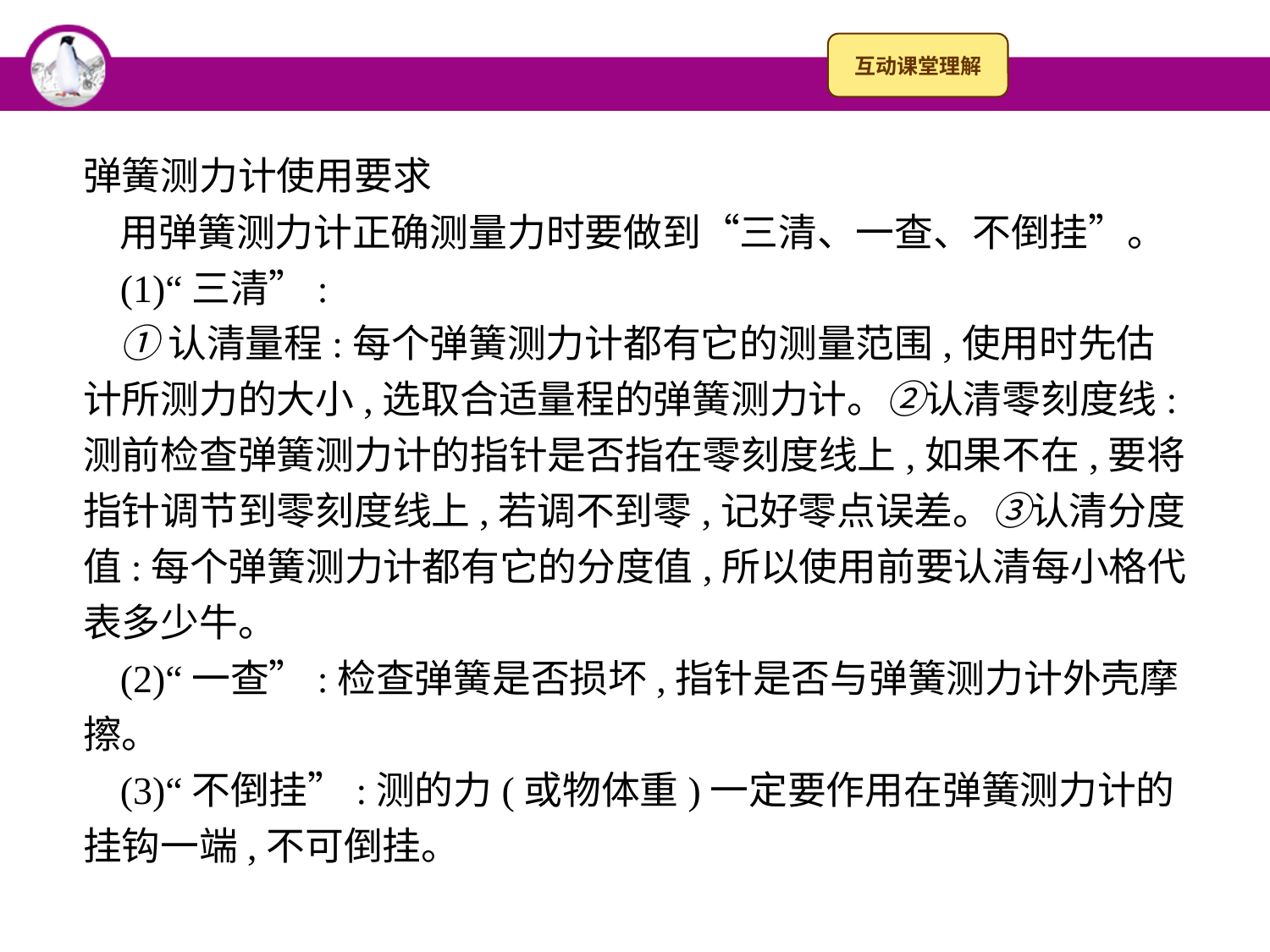

弹簧测力计使用要求
用弹簧测力计正确测量力时要做到“三清、一查、不倒挂”。
(1)“三清”:
①认清量程:每个弹簧测力计都有它的测量范围,使用时先估计所测力的大小,选取合适量程的弹簧测力计。②认清零刻度线:测前检查弹簧测力计的指针是否指在零刻度线上,如果不在,要将指针调节到零刻度线上,若调不到零,记好零点误差。③认清分度值:每个弹簧测力计都有它的分度值,所以使用前要认清每小格代表多少牛。
(2)“一查”:检查弹簧是否损坏,指针是否与弹簧测力计外壳摩擦。
(3)“不倒挂”:测的力(或物体重)一定要作用在弹簧测力计的挂钩一端,不可倒挂。